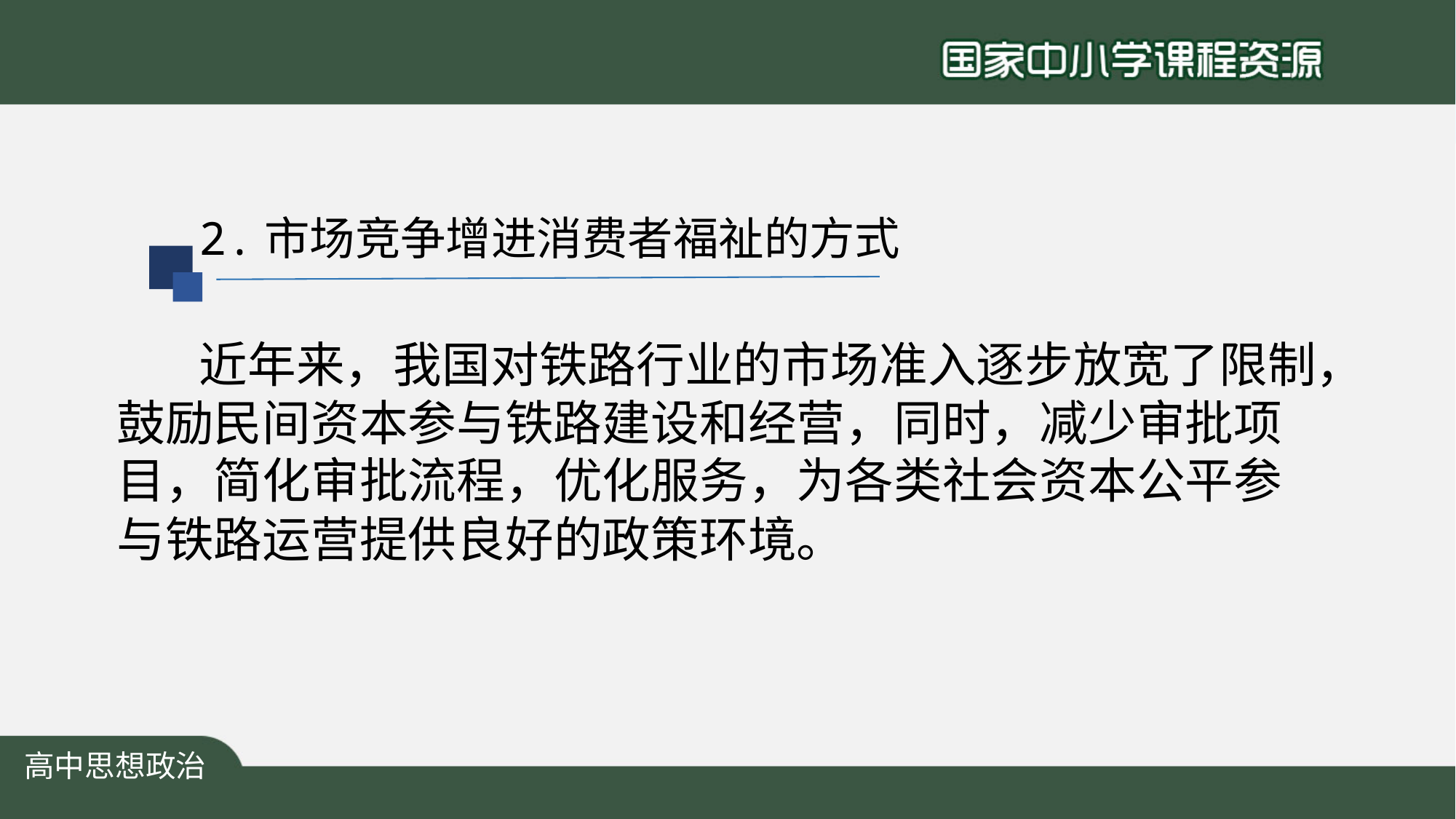

2.市场竞争增进消费者福祉的方式

         近年来，我国对铁路行业的市场准入逐步放宽了限制，鼓励民间资本参与铁路建设和经营，同时，减少审批项目，简化审批流程，优化服务，为各类社会资本公平参与铁路运营提供良好的政策环境。